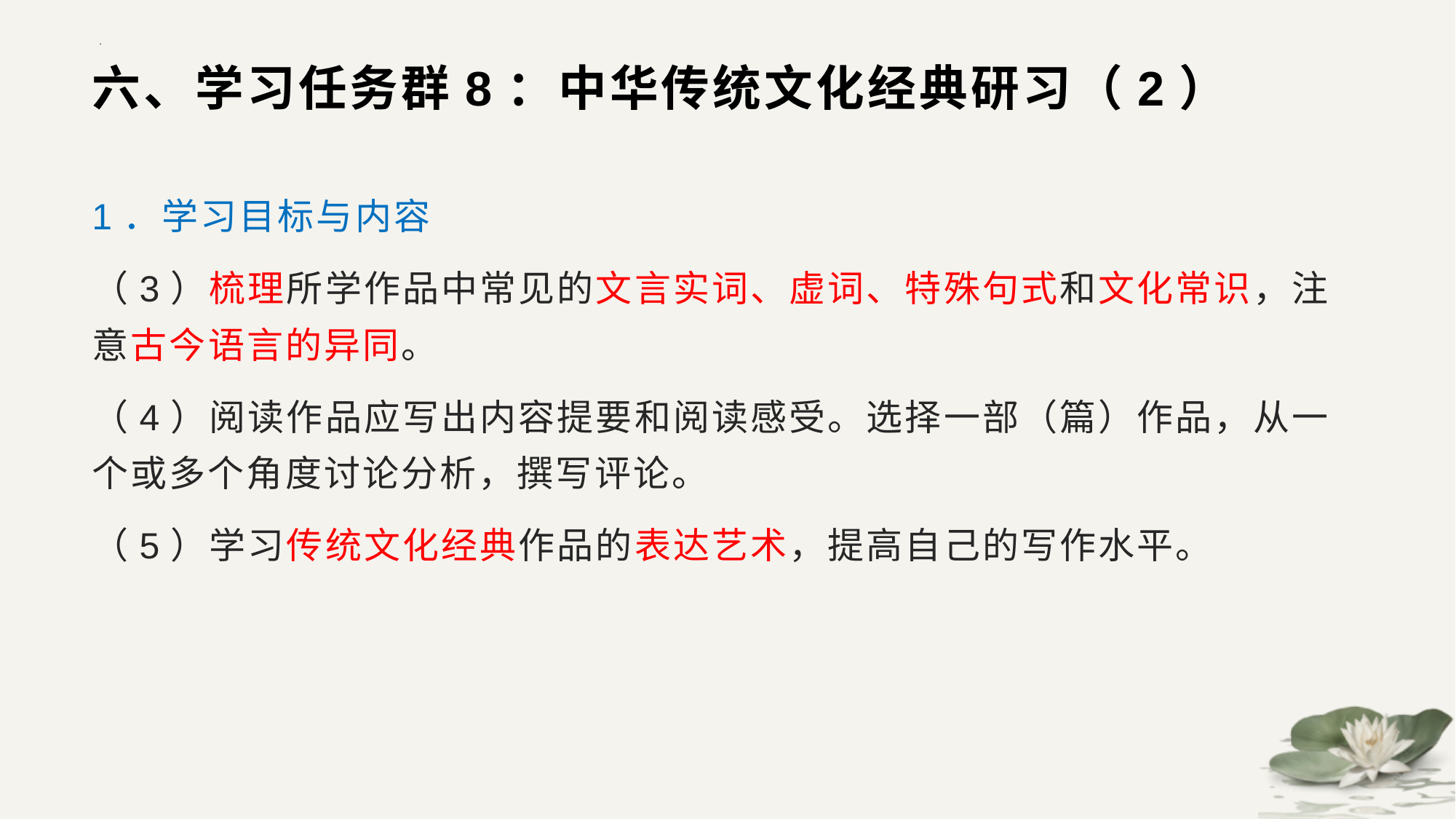

# 六、学习任务群8：中华传统文化经典研习（2）
1．学习目标与内容
（3）梳理所学作品中常见的文言实词、虚词、特殊句式和文化常识，注意古今语言的异同。
（4）阅读作品应写出内容提要和阅读感受。选择一部（篇）作品，从一个或多个角度讨论分析，撰写评论。
（5）学习传统文化经典作品的表达艺术，提高自己的写作水平。